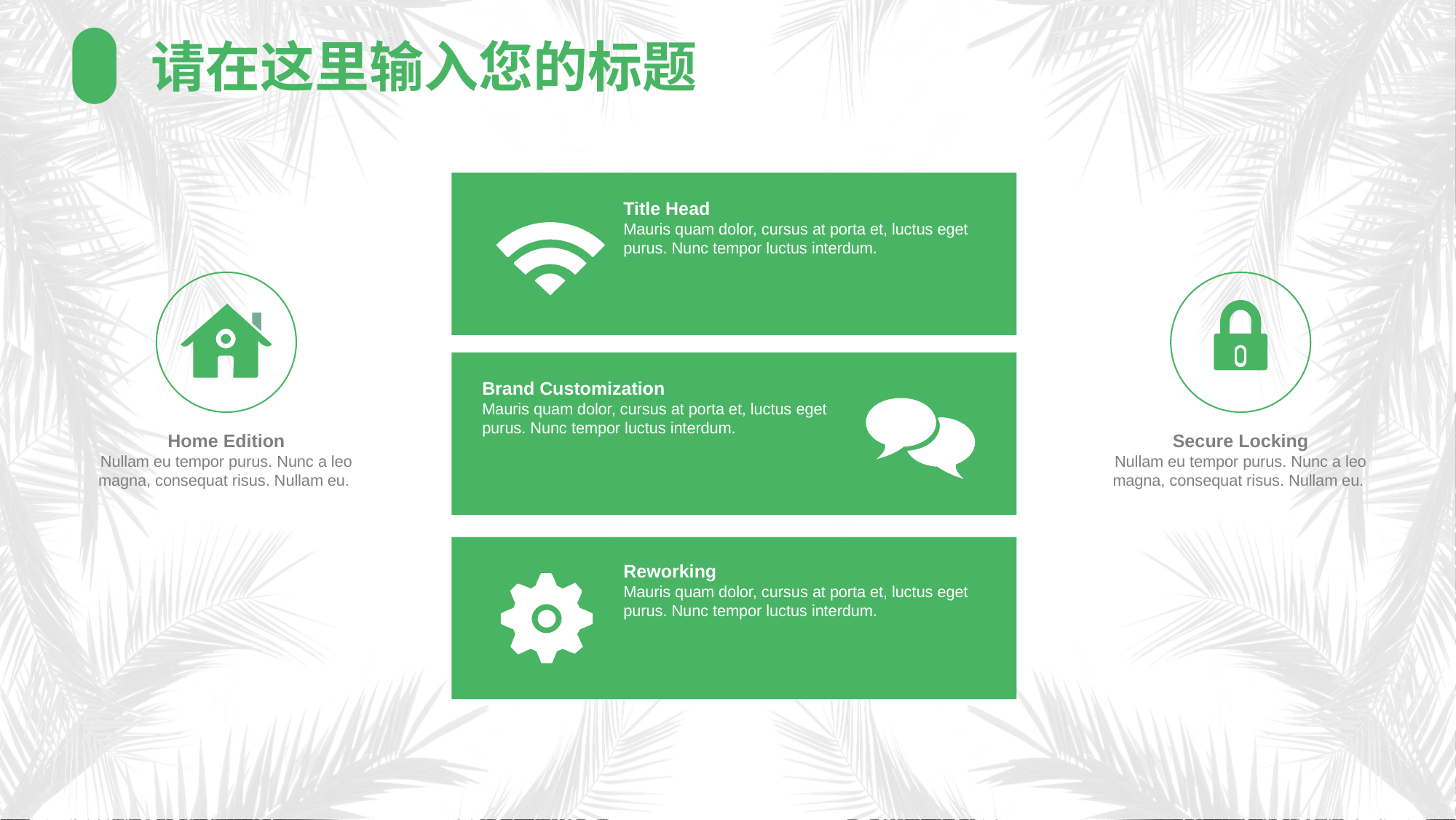

请在这里输入您的标题

Title Head
Mauris quam dolor, cursus at porta et, luctus eget purus. Nunc tempor luctus interdum.

Brand Customization
Mauris quam dolor, cursus at porta et, luctus eget purus. Nunc tempor luctus interdum.

Home Edition
Nullam eu tempor purus. Nunc a leo magna, consequat risus. Nullam eu.
Secure Locking
Nullam eu tempor purus. Nunc a leo magna, consequat risus. Nullam eu.
Reworking
Mauris quam dolor, cursus at porta et, luctus eget purus. Nunc tempor luctus interdum.